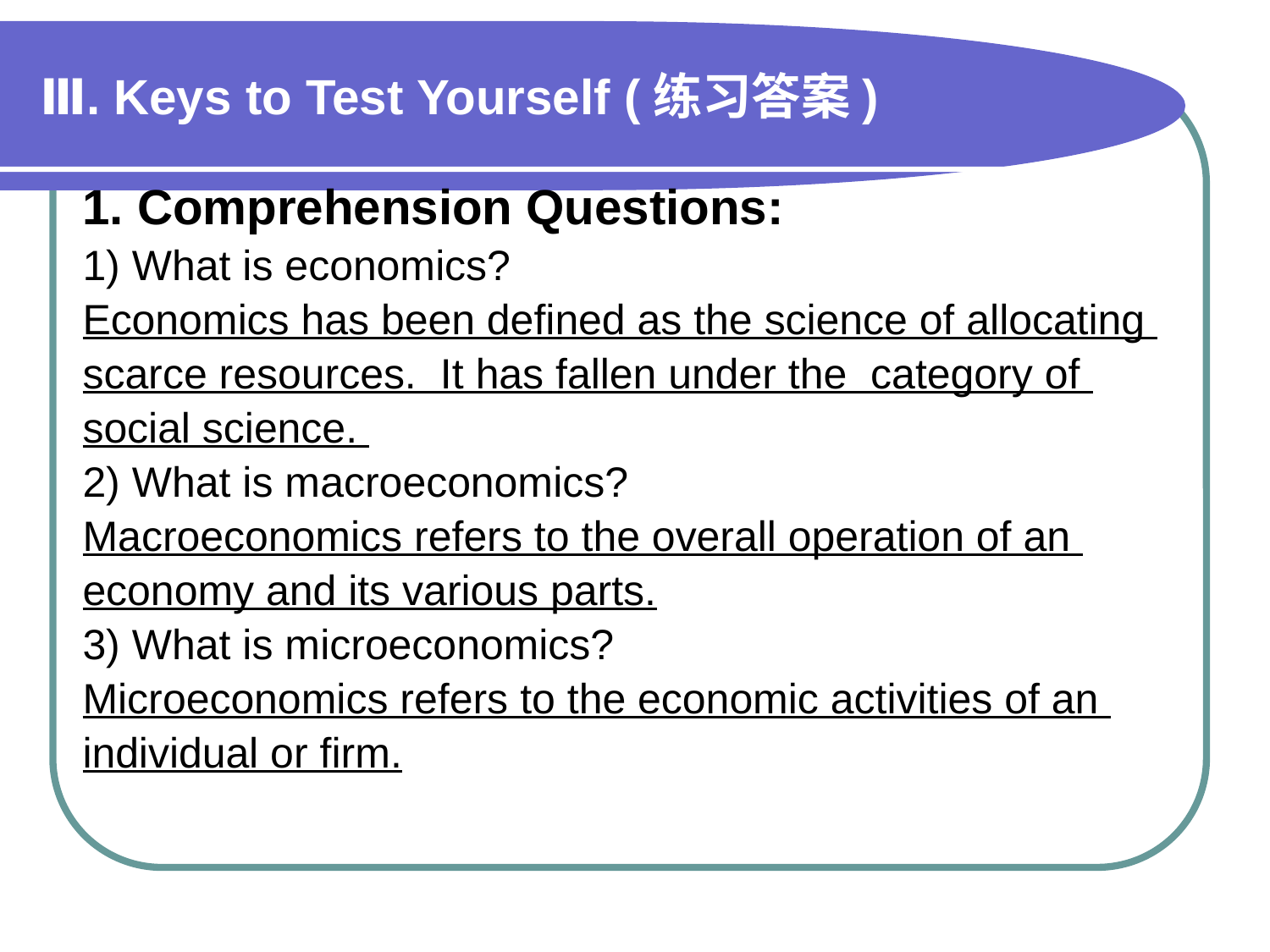

# Ⅲ. Keys to Test Yourself (练习答案)
1. Comprehension Questions:
1) What is economics?
Economics has been defined as the science of allocating
scarce resources.  It has fallen under the  category of
social science.
2) What is macroeconomics?
Macroeconomics refers to the overall operation of an
economy and its various parts.
3) What is microeconomics?
Microeconomics refers to the economic activities of an
individual or firm.